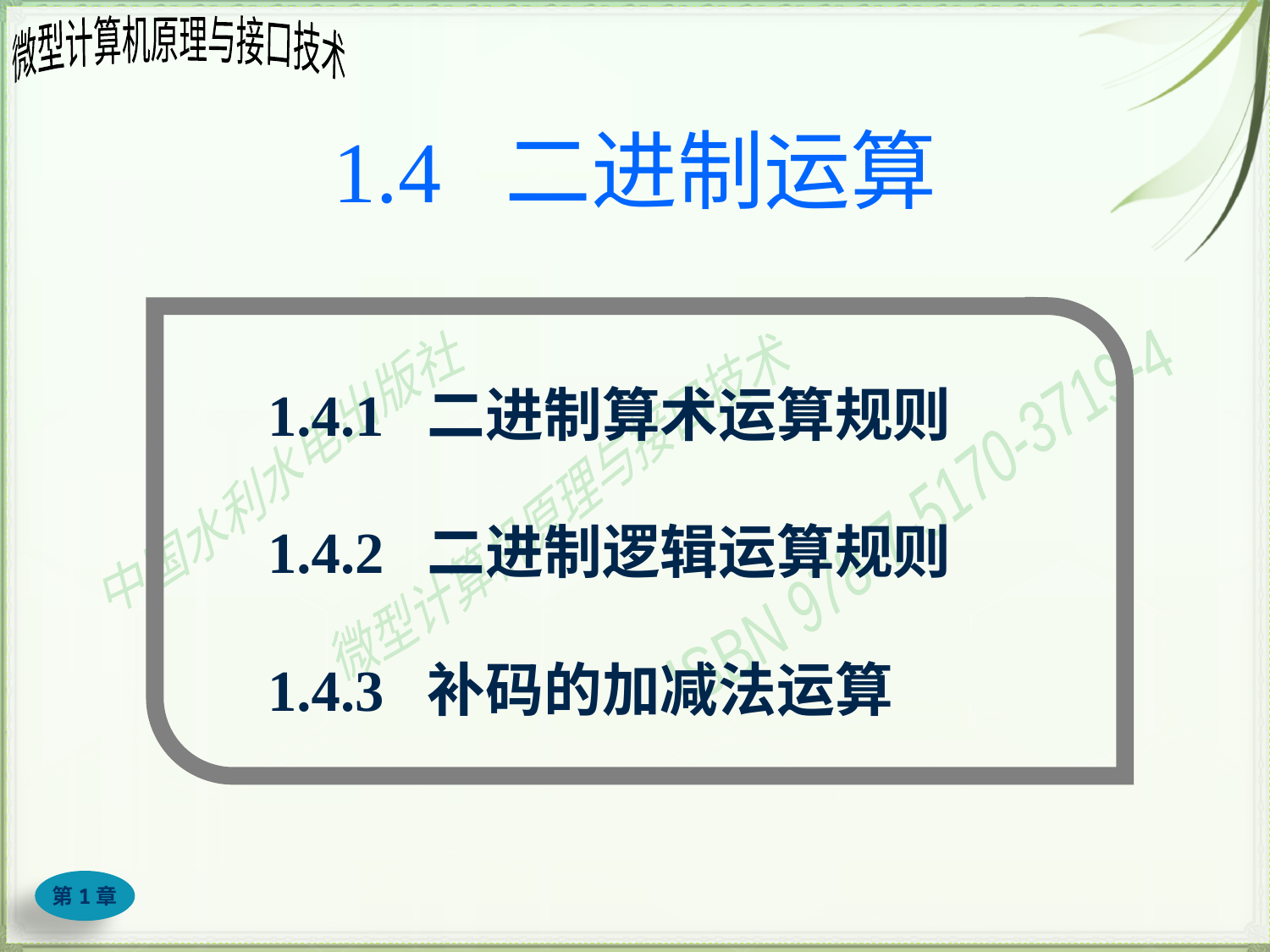

# 1.4  二进制运算

1.4.1  二进制算术运算规则
1.4.2  二进制逻辑运算规则
1.4.3  补码的加减法运算